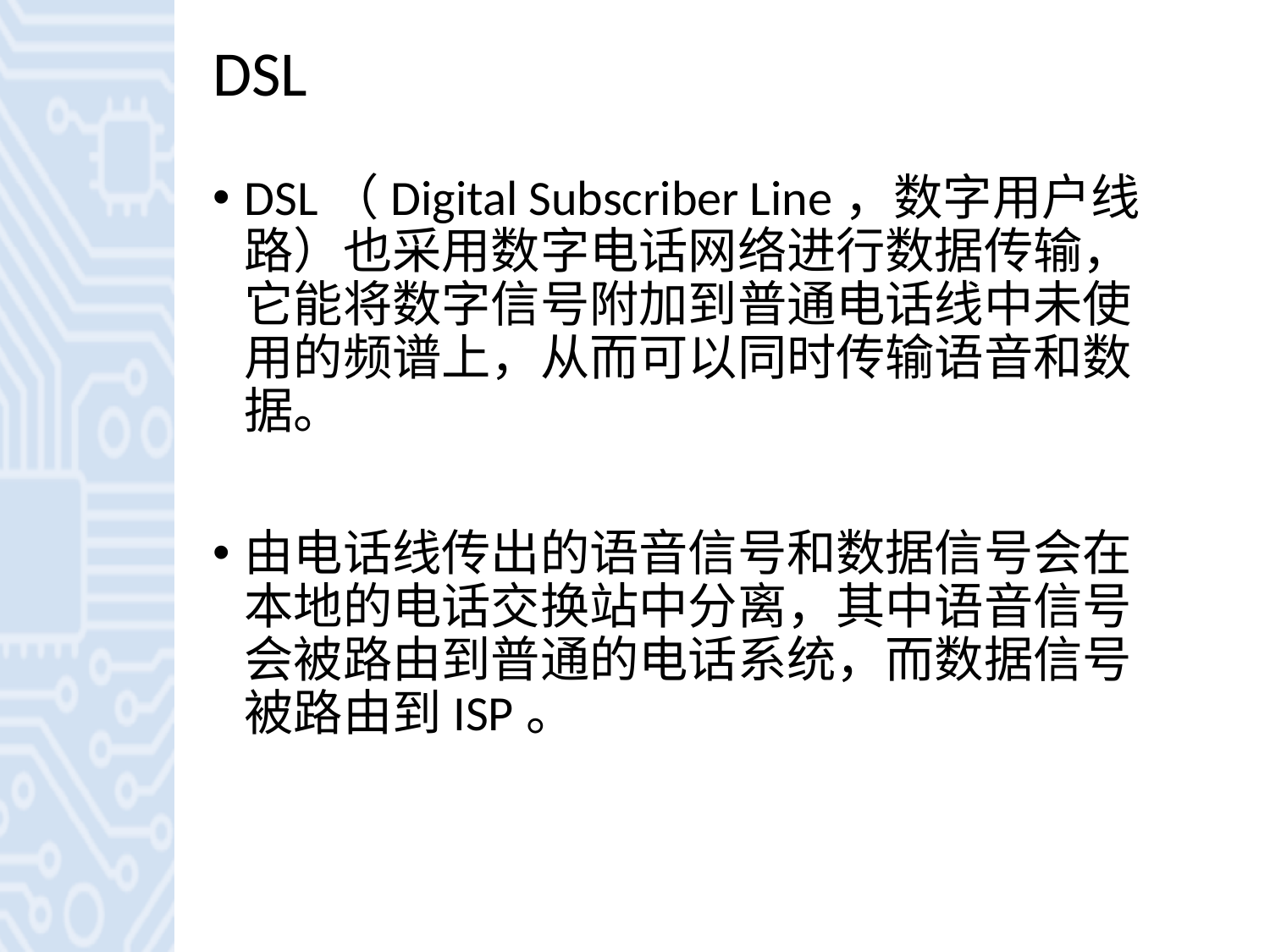

# DSL
DSL（Digital Subscriber Line，数字用户线路）也采用数字电话网络进行数据传输，它能将数字信号附加到普通电话线中未使用的频谱上，从而可以同时传输语音和数据。

由电话线传出的语音信号和数据信号会在本地的电话交换站中分离，其中语音信号会被路由到普通的电话系统，而数据信号被路由到ISP。